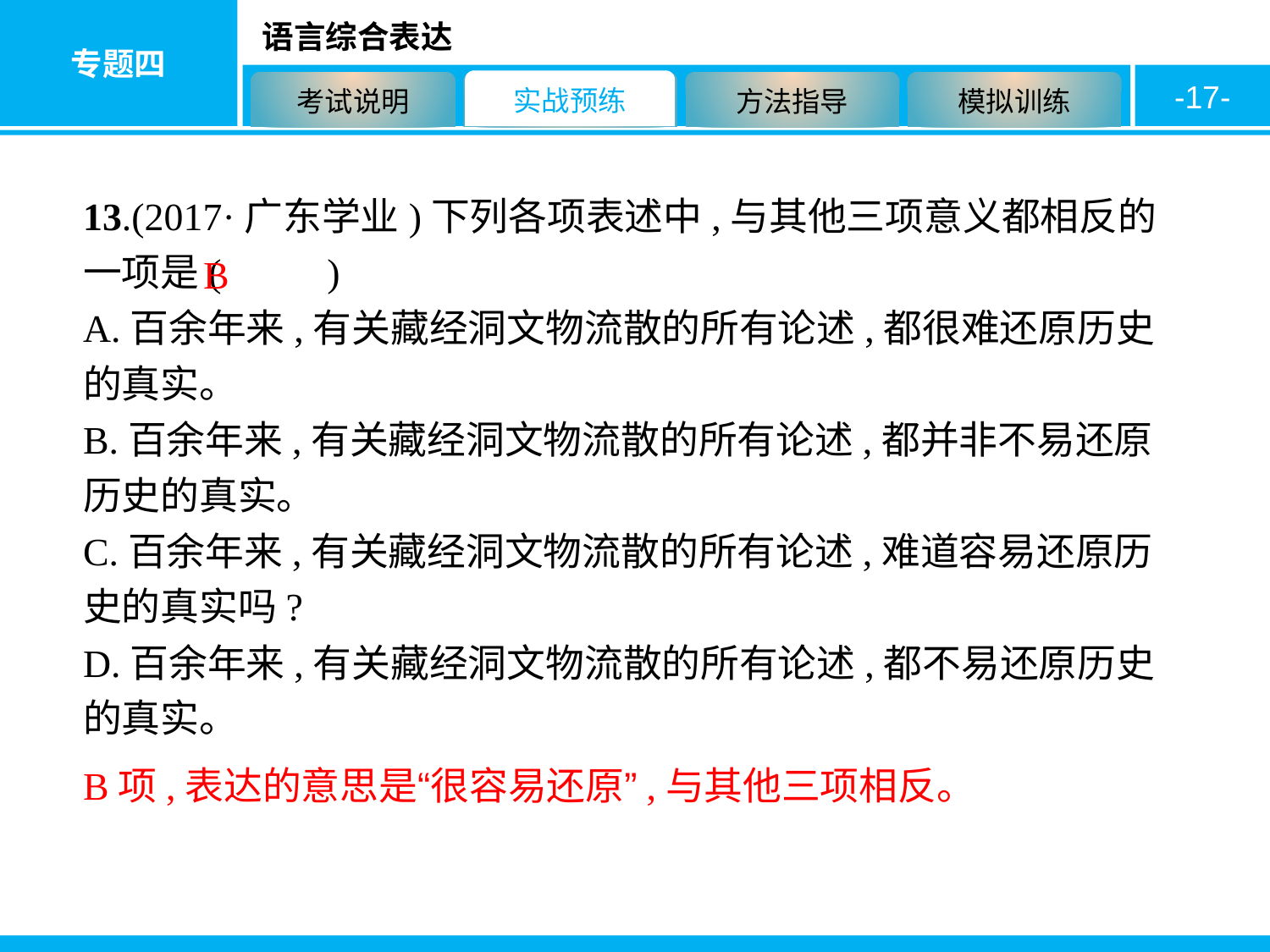

-17-
13.(2017·广东学业)下列各项表述中,与其他三项意义都相反的一项是( 　　)
A.百余年来,有关藏经洞文物流散的所有论述,都很难还原历史的真实。
B.百余年来,有关藏经洞文物流散的所有论述,都并非不易还原历史的真实。
C.百余年来,有关藏经洞文物流散的所有论述,难道容易还原历史的真实吗?
D.百余年来,有关藏经洞文物流散的所有论述,都不易还原历史的真实。
B
B项,表达的意思是“很容易还原”,与其他三项相反。